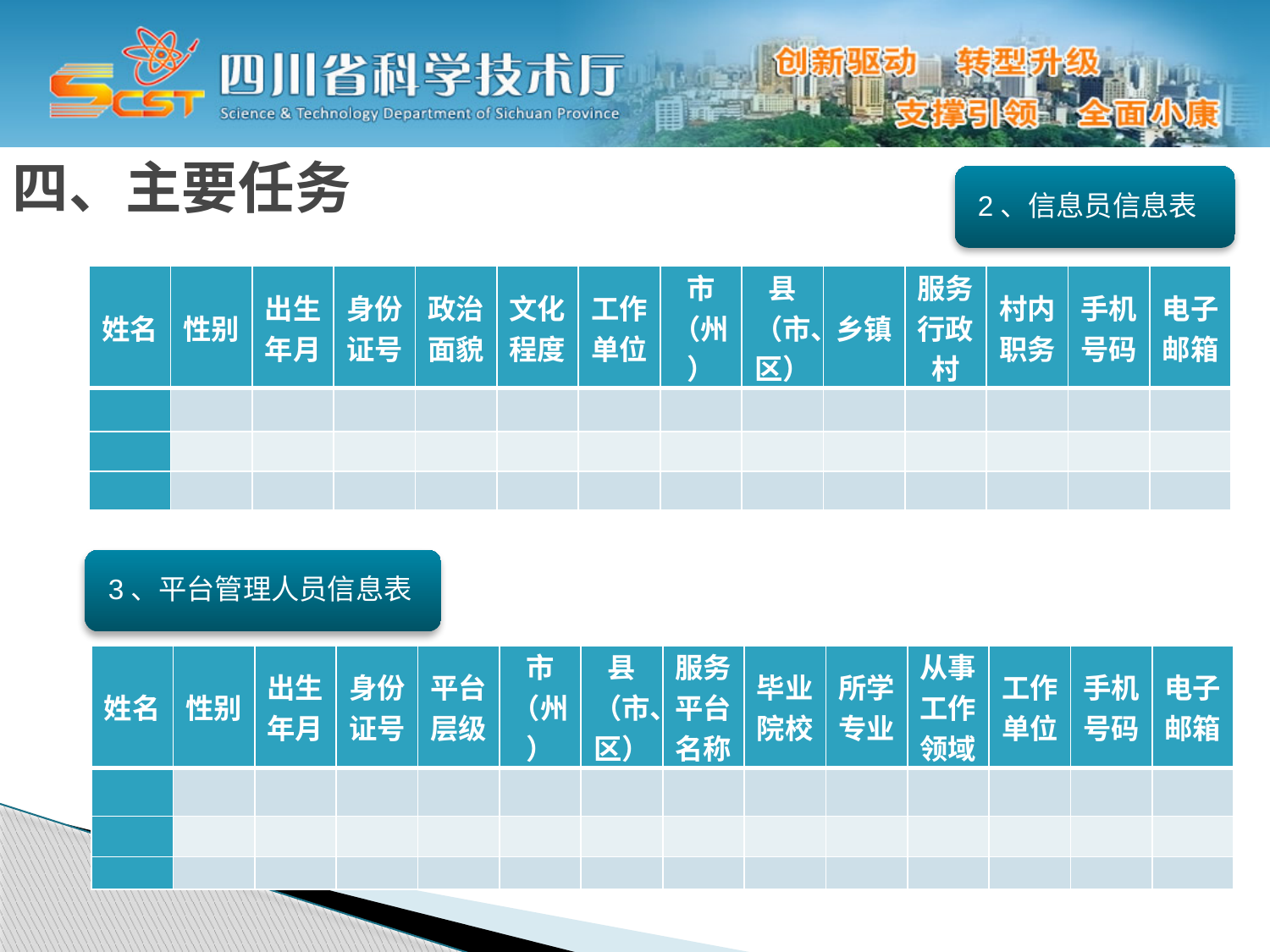

四、主要任务

2、信息员信息表
| 姓名 | 性别 | 出生年月 | 身份证号 | 政治面貌 | 文化程度 | 工作单位 | 市（州） | 县（市、区） | 乡镇 | 服务行政村 | 村内职务 | 手机号码 | 电子邮箱 |
| --- | --- | --- | --- | --- | --- | --- | --- | --- | --- | --- | --- | --- | --- |
|  |  |  |  |  |  |  |  |  |  |  |  |  |  |
|  |  |  |  |  |  |  |  |  |  |  |  |  |  |
|  |  |  |  |  |  |  |  |  |  |  |  |  |  |

3、平台管理人员信息表
| 姓名 | 性别 | 出生年月 | 身份证号 | 平台层级 | 市（州） | 县（市、区） | 服务平台名称 | 毕业院校 | 所学专业 | 从事工作领域 | 工作单位 | 手机号码 | 电子邮箱 |
| --- | --- | --- | --- | --- | --- | --- | --- | --- | --- | --- | --- | --- | --- |
|  |  |  |  |  |  |  |  |  |  |  |  |  |  |
|  |  |  |  |  |  |  |  |  |  |  |  |  |  |
|  |  |  |  |  |  |  |  |  |  |  |  |  |  |